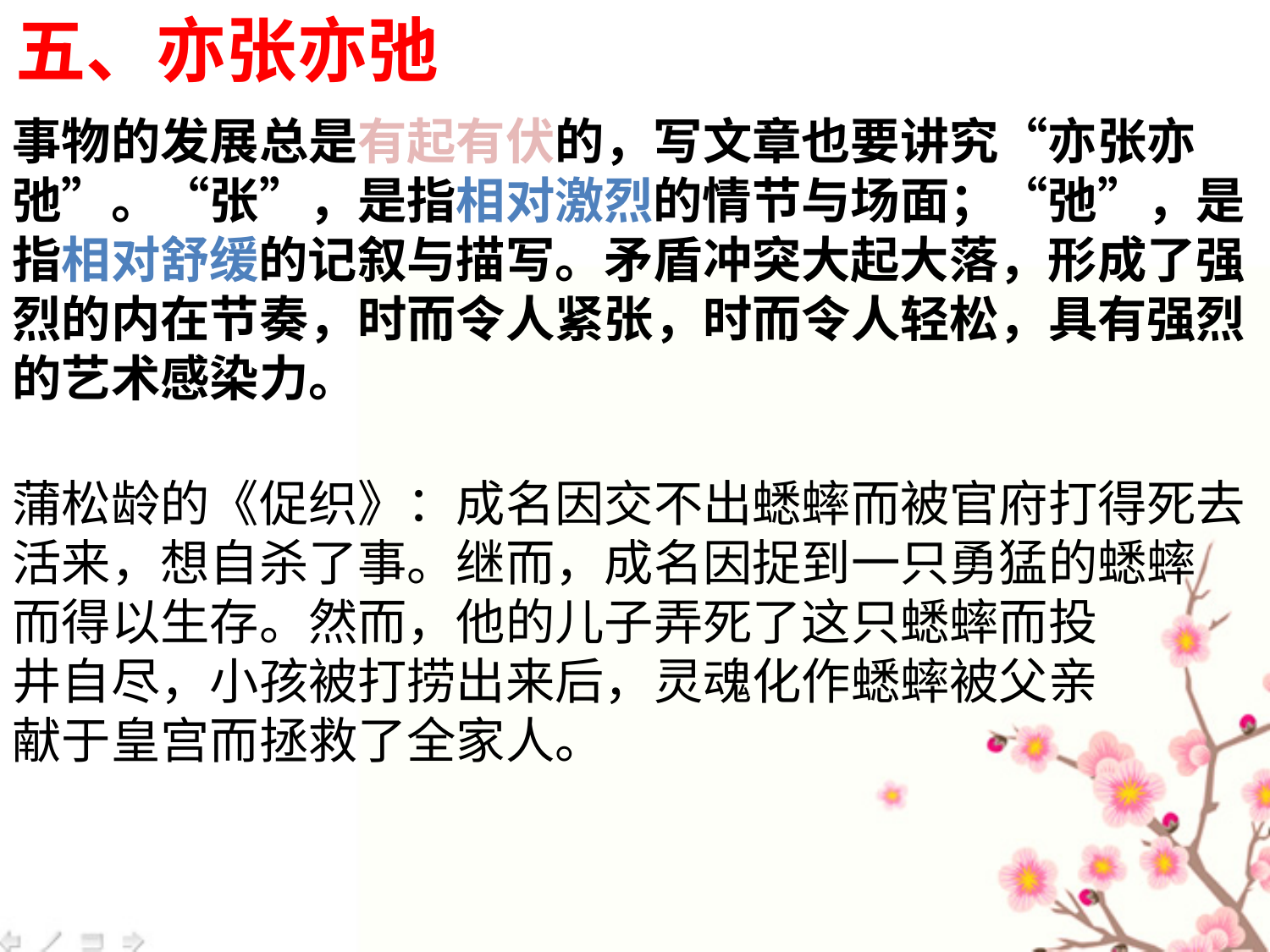

五、亦张亦弛
事物的发展总是有起有伏的，写文章也要讲究“亦张亦弛”。“张”，是指相对激烈的情节与场面；“弛”，是指相对舒缓的记叙与描写。矛盾冲突大起大落，形成了强烈的内在节奏，时而令人紧张，时而令人轻松，具有强烈的艺术感染力。
蒲松龄的《促织》：成名因交不出蟋蟀而被官府打得死去活来，想自杀了事。继而，成名因捉到一只勇猛的蟋蟀
而得以生存。然而，他的儿子弄死了这只蟋蟀而投
井自尽，小孩被打捞出来后，灵魂化作蟋蟀被父亲
献于皇宫而拯救了全家人。